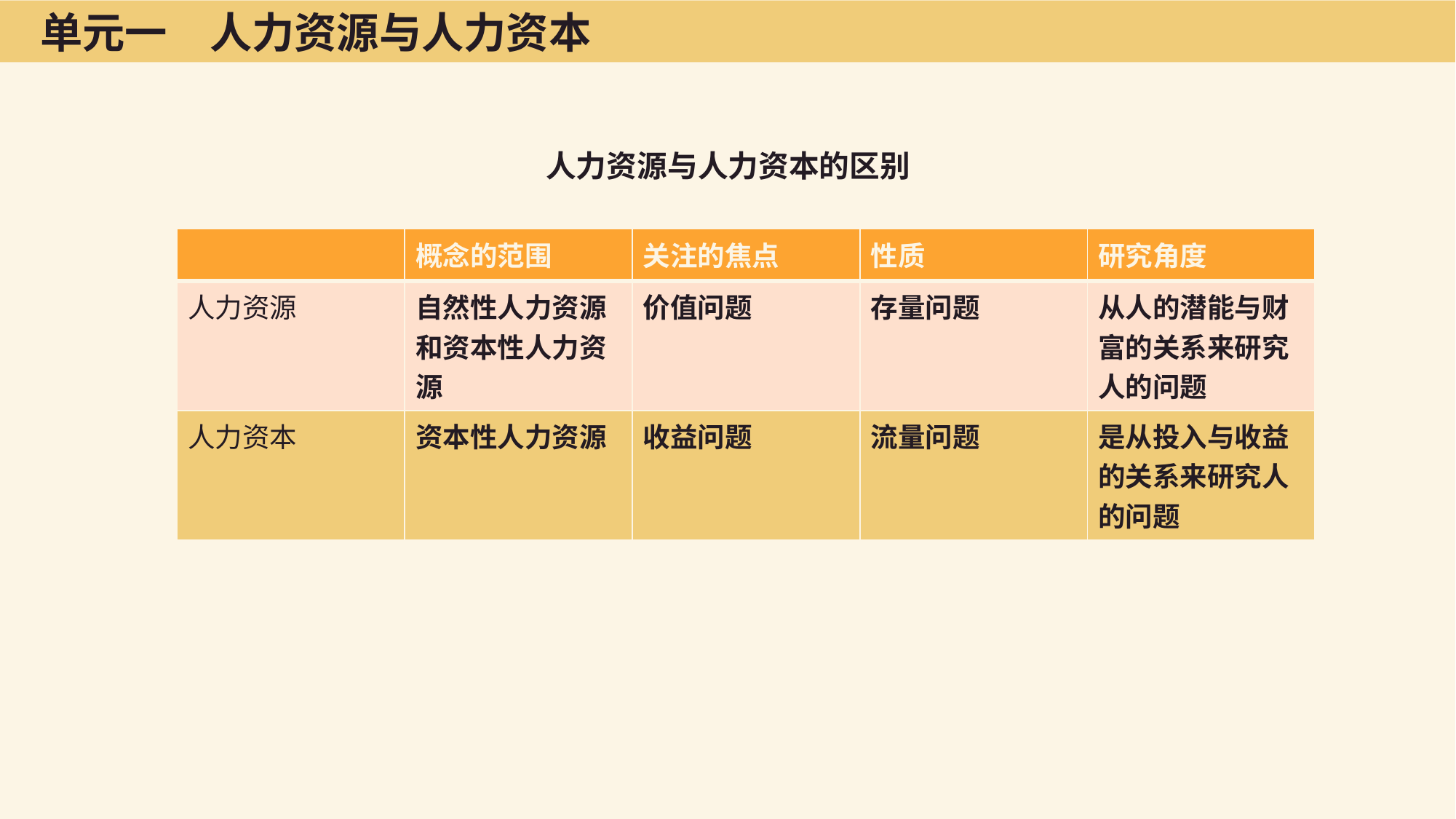

单元一　人力资源与人力资本
人力资源与人力资本的区别
|  | 概念的范围 | 关注的焦点 | 性质 | 研究角度 |
| --- | --- | --- | --- | --- |
| 人力资源 | 自然性人力资源和资本性人力资源 | 价值问题 | 存量问题 | 从人的潜能与财富的关系来研究人的问题 |
| 人力资本 | 资本性人力资源 | 收益问题 | 流量问题 | 是从投入与收益的关系来研究人的问题 |